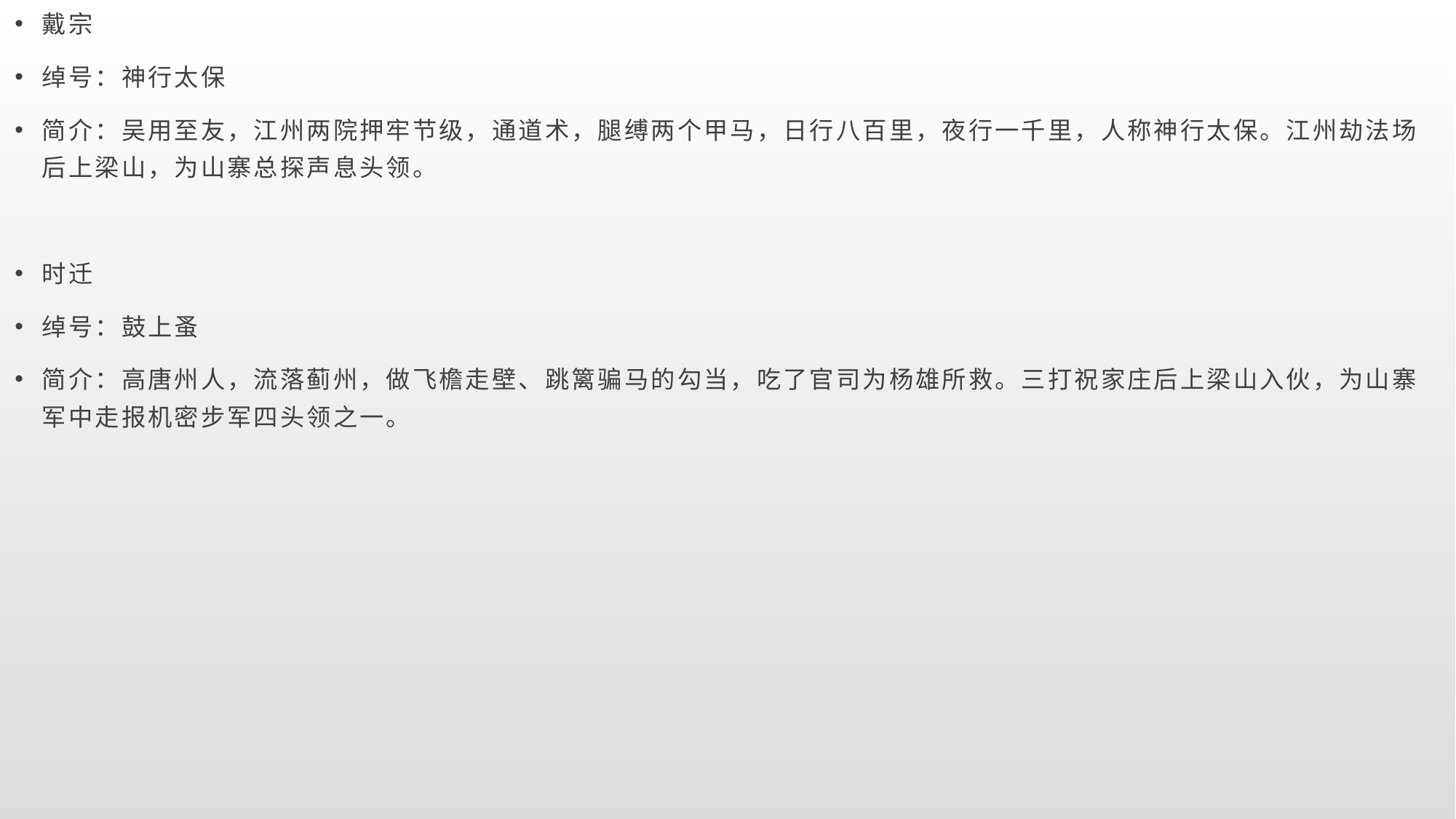

戴宗
绰号：神行太保
简介：吴用至友，江州两院押牢节级，通道术，腿缚两个甲马，日行八百里，夜行一千里，人称神行太保。江州劫法场后上梁山，为山寨总探声息头领。

时迁
绰号：鼓上蚤
简介：高唐州人，流落蓟州，做飞檐走壁、跳篱骗马的勾当，吃了官司为杨雄所救。三打祝家庄后上梁山入伙，为山寨军中走报机密步军四头领之一。